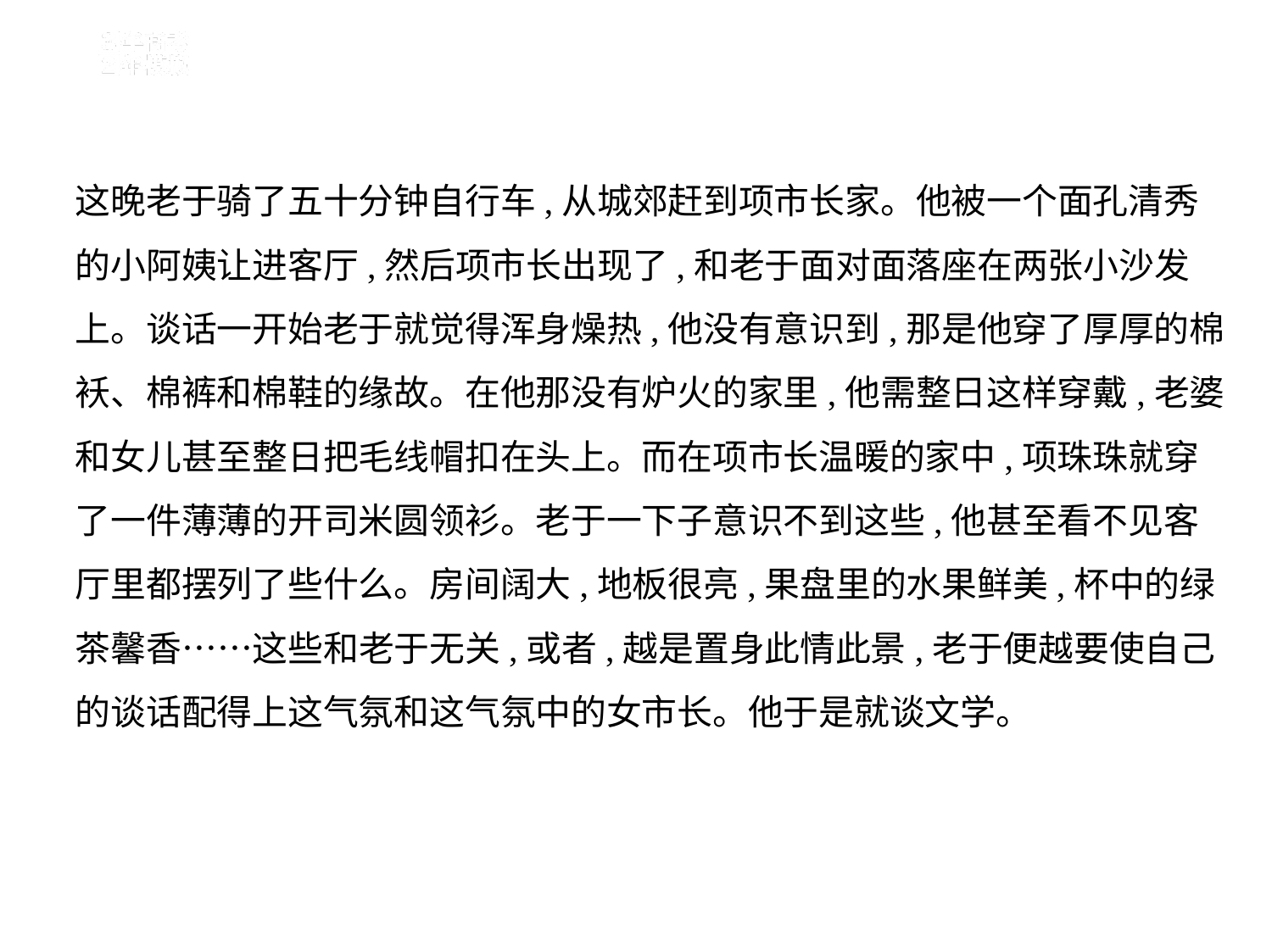

这晚老于骑了五十分钟自行车,从城郊赶到项市长家。他被一个面孔清秀
的小阿姨让进客厅,然后项市长出现了,和老于面对面落座在两张小沙发
上。谈话一开始老于就觉得浑身燥热,他没有意识到,那是他穿了厚厚的棉
袄、棉裤和棉鞋的缘故。在他那没有炉火的家里,他需整日这样穿戴,老婆
和女儿甚至整日把毛线帽扣在头上。而在项市长温暖的家中,项珠珠就穿
了一件薄薄的开司米圆领衫。老于一下子意识不到这些,他甚至看不见客
厅里都摆列了些什么。房间阔大,地板很亮,果盘里的水果鲜美,杯中的绿
茶馨香……这些和老于无关,或者,越是置身此情此景,老于便越要使自己
的谈话配得上这气氛和这气氛中的女市长。他于是就谈文学。